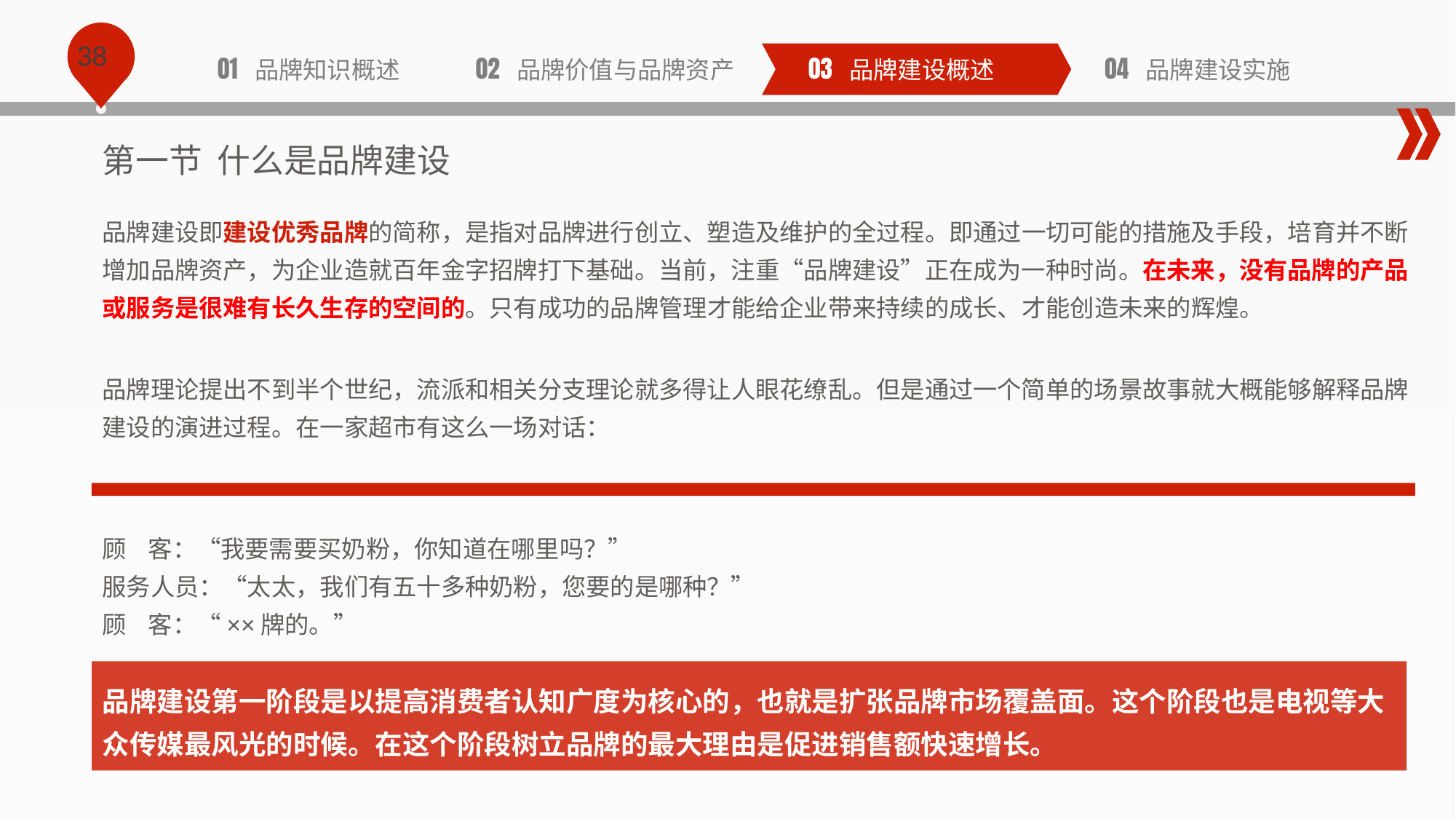

01  品牌知识概述
02  品牌价值与品牌资产
03  品牌建设概述
04  品牌建设实施
第一节  什么是品牌建设
品牌建设即建设优秀品牌的简称，是指对品牌进行创立、塑造及维护的全过程。即通过一切可能的措施及手段，培育并不断增加品牌资产，为企业造就百年金字招牌打下基础。当前，注重“品牌建设”正在成为一种时尚。在未来，没有品牌的产品或服务是很难有长久生存的空间的。只有成功的品牌管理才能给企业带来持续的成长、才能创造未来的辉煌。
品牌理论提出不到半个世纪，流派和相关分支理论就多得让人眼花缭乱。但是通过一个简单的场景故事就大概能够解释品牌建设的演进过程。在一家超市有这么一场对话：

顾    客：“我要需要买奶粉，你知道在哪里吗？”
服务人员：“太太，我们有五十多种奶粉，您要的是哪种？”
顾    客：“××牌的。”

品牌建设第一阶段是以提高消费者认知广度为核心的，也就是扩张品牌市场覆盖面。这个阶段也是电视等大众传媒最风光的时候。在这个阶段树立品牌的最大理由是促进销售额快速增长。